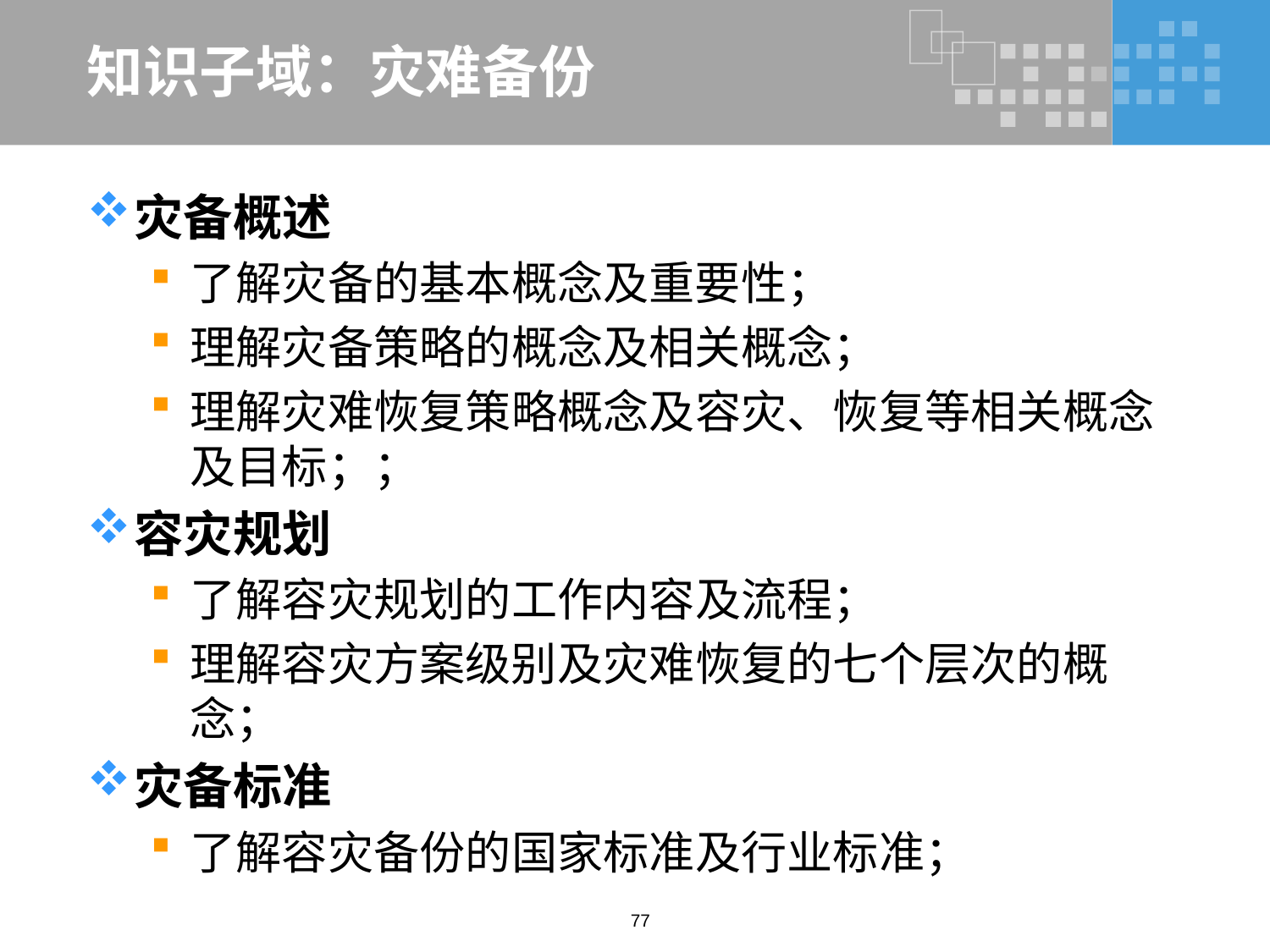

# 知识子域：灾难备份
灾备概述
了解灾备的基本概念及重要性；
理解灾备策略的概念及相关概念；
理解灾难恢复策略概念及容灾、恢复等相关概念及目标；；
容灾规划
了解容灾规划的工作内容及流程；
理解容灾方案级别及灾难恢复的七个层次的概念；
灾备标准
了解容灾备份的国家标准及行业标准；

77